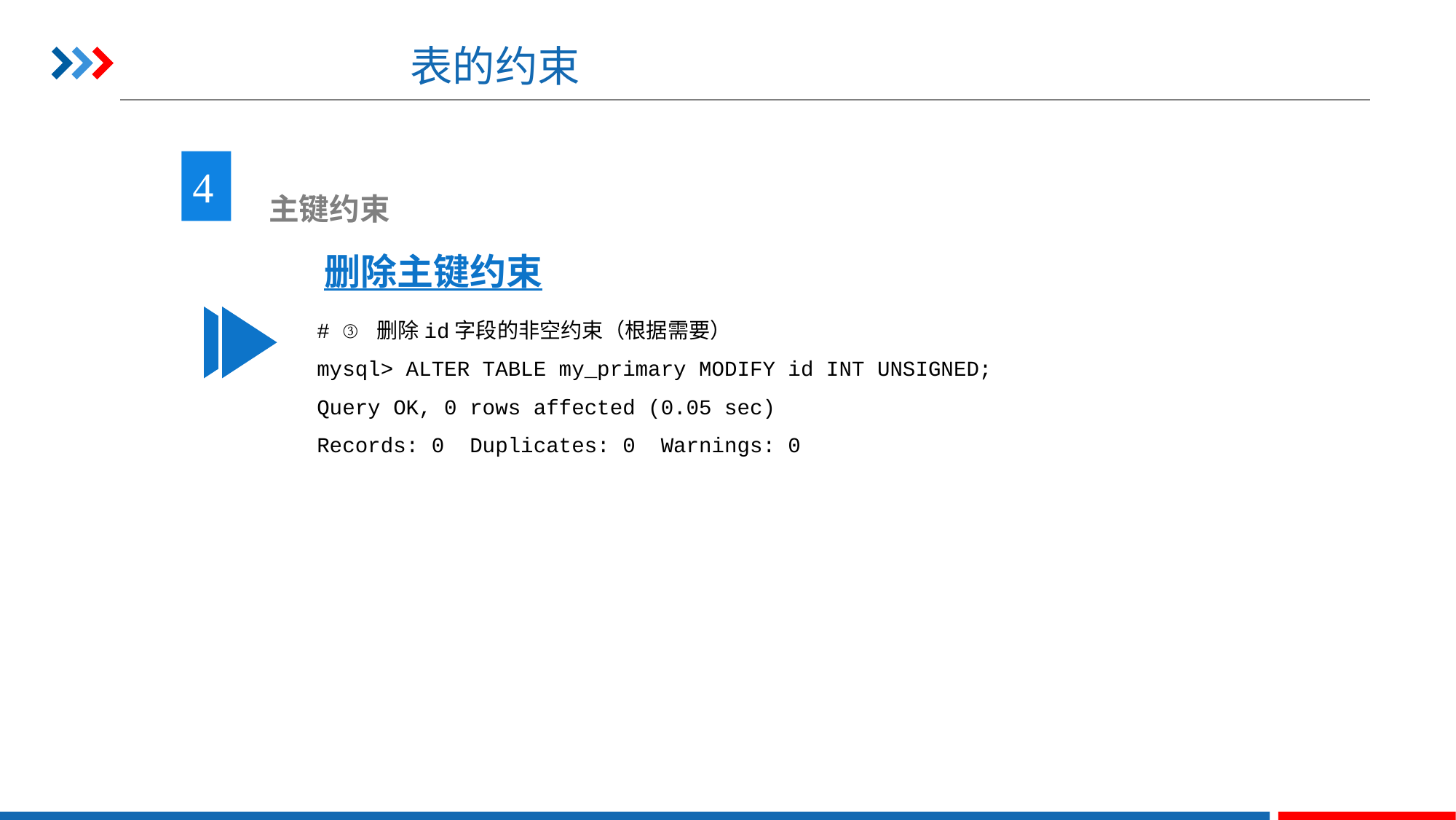

# 表的约束

4
  主键约束
删除主键约束
# ③ 删除id字段的非空约束（根据需要）
mysql> ALTER TABLE my_primary MODIFY id INT UNSIGNED;
Query OK, 0 rows affected (0.05 sec)
Records: 0  Duplicates: 0  Warnings: 0